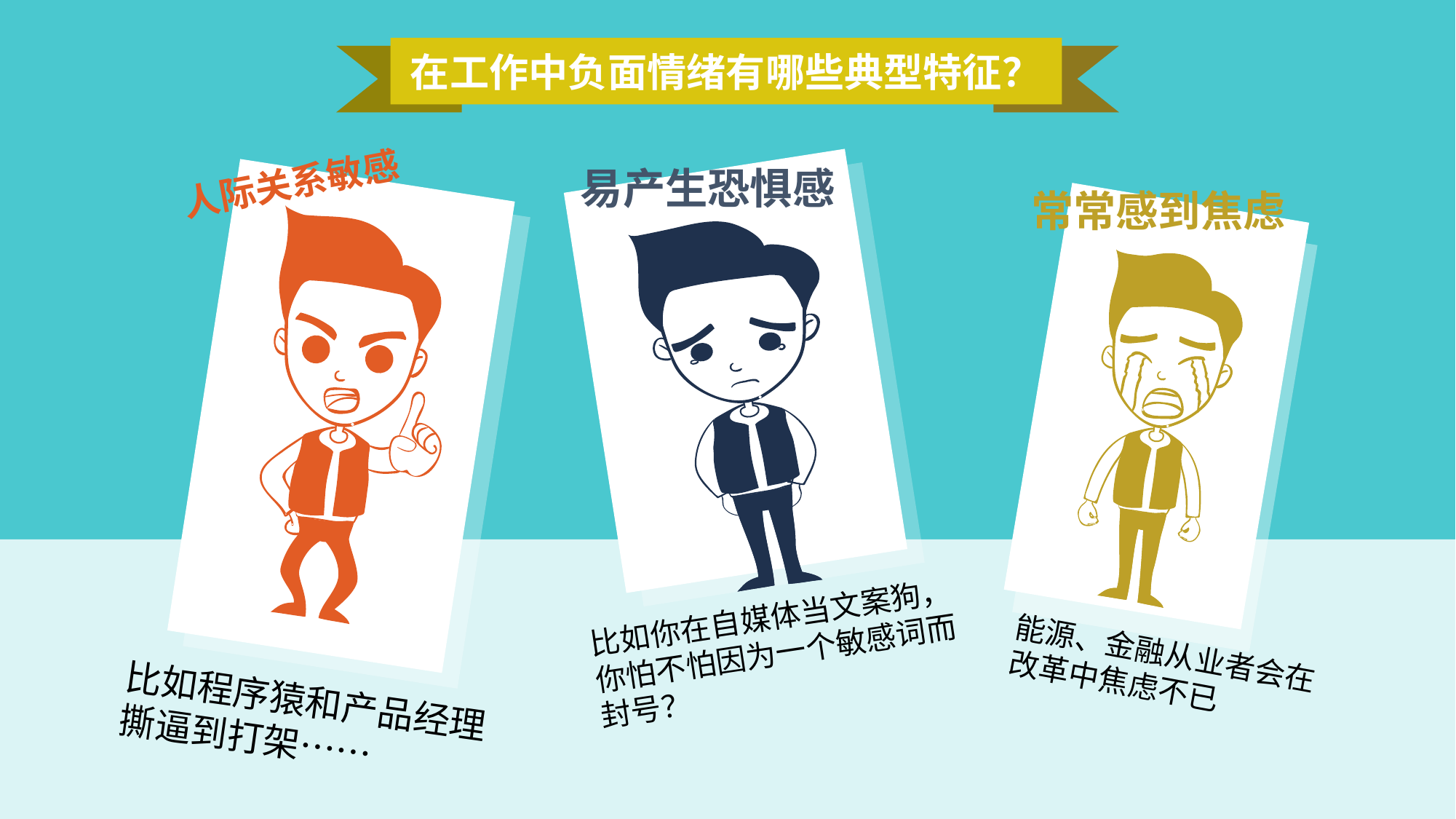

在工作中负面情绪有哪些典型特征？

人际关系敏感
易产生恐惧感

常常感到焦虑

比如你在自媒体当文案狗，你怕不怕因为一个敏感词而封号？
能源、金融从业者会在改革中焦虑不已
比如程序猿和产品经理撕逼到打架……